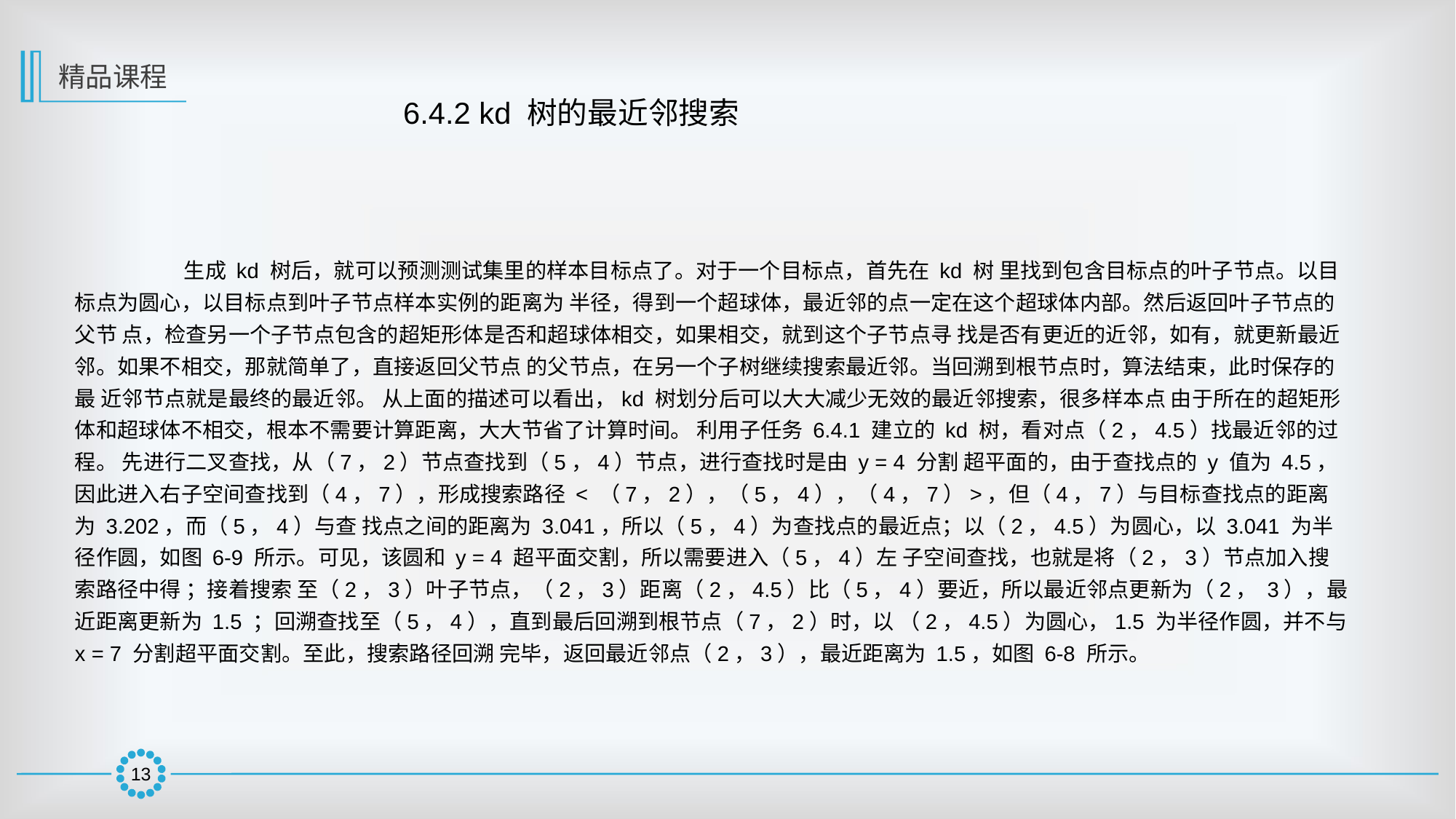

精品课程
6.4.2 kd 树的最近邻搜索
	生成 kd 树后，就可以预测测试集里的样本目标点了。对于一个目标点，首先在 kd 树 里找到包含目标点的叶子节点。以目标点为圆心，以目标点到叶子节点样本实例的距离为 半径，得到一个超球体，最近邻的点一定在这个超球体内部。然后返回叶子节点的父节 点，检查另一个子节点包含的超矩形体是否和超球体相交，如果相交，就到这个子节点寻 找是否有更近的近邻，如有，就更新最近邻。如果不相交，那就简单了，直接返回父节点 的父节点，在另一个子树继续搜索最近邻。当回溯到根节点时，算法结束，此时保存的最 近邻节点就是最终的最近邻。 从上面的描述可以看出，kd 树划分后可以大大减少无效的最近邻搜索，很多样本点 由于所在的超矩形体和超球体不相交，根本不需要计算距离，大大节省了计算时间。 利用子任务 6.4.1 建立的 kd 树，看对点（2，4.5）找最近邻的过程。 先进行二叉查找，从（7，2）节点查找到（5，4）节点，进行查找时是由 y = 4 分割 超平面的，由于查找点的 y 值为 4.5，因此进入右子空间查找到（4，7），形成搜索路径 < （7，2），（5，4），（4，7）>，但（4，7）与目标查找点的距离为 3.202，而（5，4）与查 找点之间的距离为 3.041，所以（5，4）为查找点的最近点；以（2，4.5）为圆心，以 3.041 为半径作圆，如图 6-9 所示。可见，该圆和 y = 4 超平面交割，所以需要进入（5，4）左 子空间查找，也就是将（2，3）节点加入搜索路径中得 ；接着搜索 至（2，3）叶子节点，（2，3）距离（2，4.5）比（5，4）要近，所以最近邻点更新为（2， 3），最近距离更新为 1.5 ；回溯查找至（5，4），直到最后回溯到根节点（7，2）时，以 （2，4.5）为圆心，1.5 为半径作圆，并不与 x = 7 分割超平面交割。至此，搜索路径回溯 完毕，返回最近邻点（2，3），最近距离为 1.5，如图 6-8 所示。

13